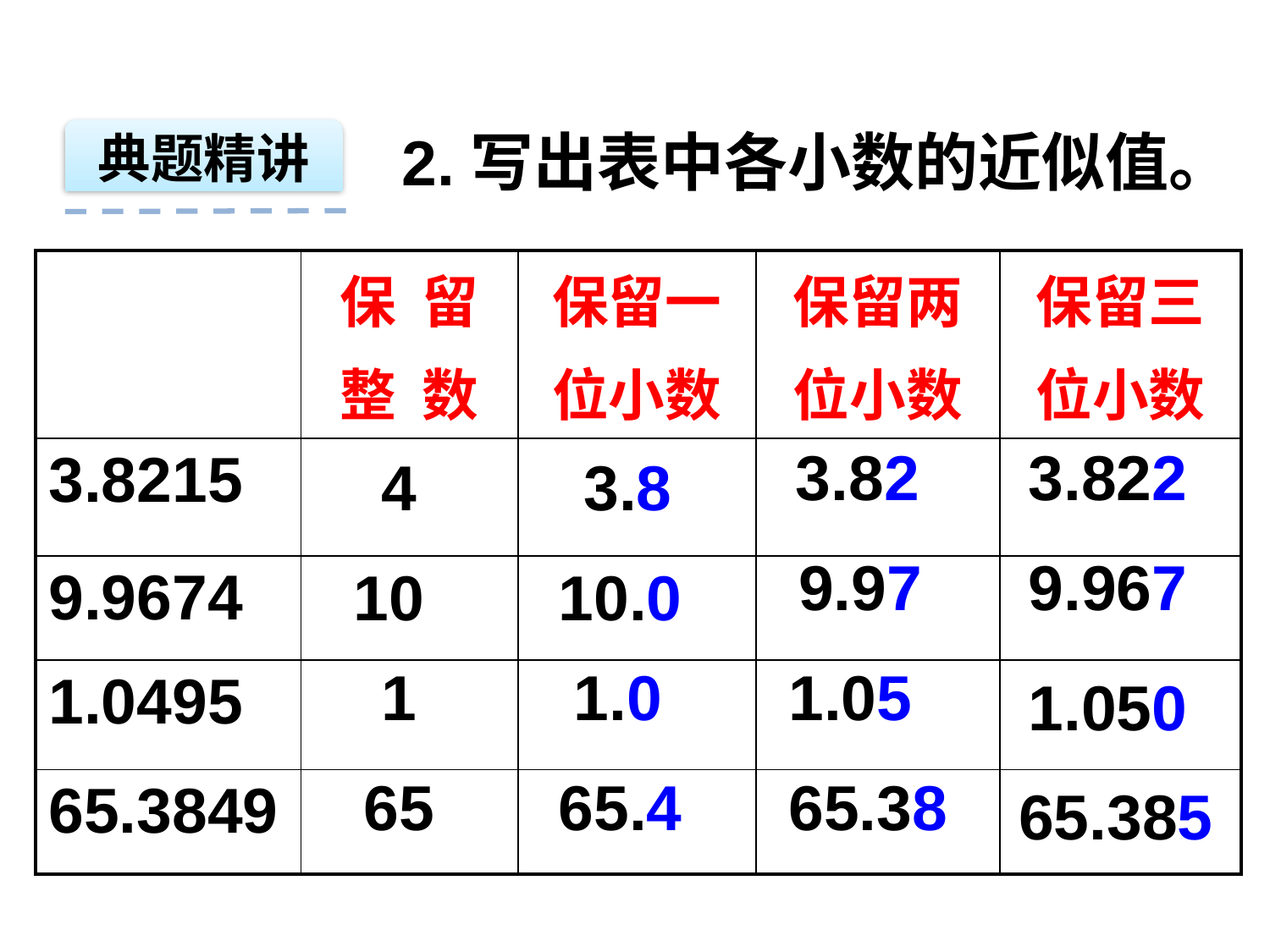

2.写出表中各小数的近似值。
典题精讲
|  | 保 留 整 数 | 保留一 位小数 | 保留两 位小数 | 保留三 位小数 |
| --- | --- | --- | --- | --- |
| 3.8215 |  |  |  |  |
| 9.9674 |  |  |  |  |
| 1.0495 |  |  |  |  |
| 65.3849 |  |  |  |  |
 3.82
3.822
   4
  3.8
9.97
9.967
  10
10.0
   1
  1.0
1.05
1.050
  65
65.4
65.38
65.385